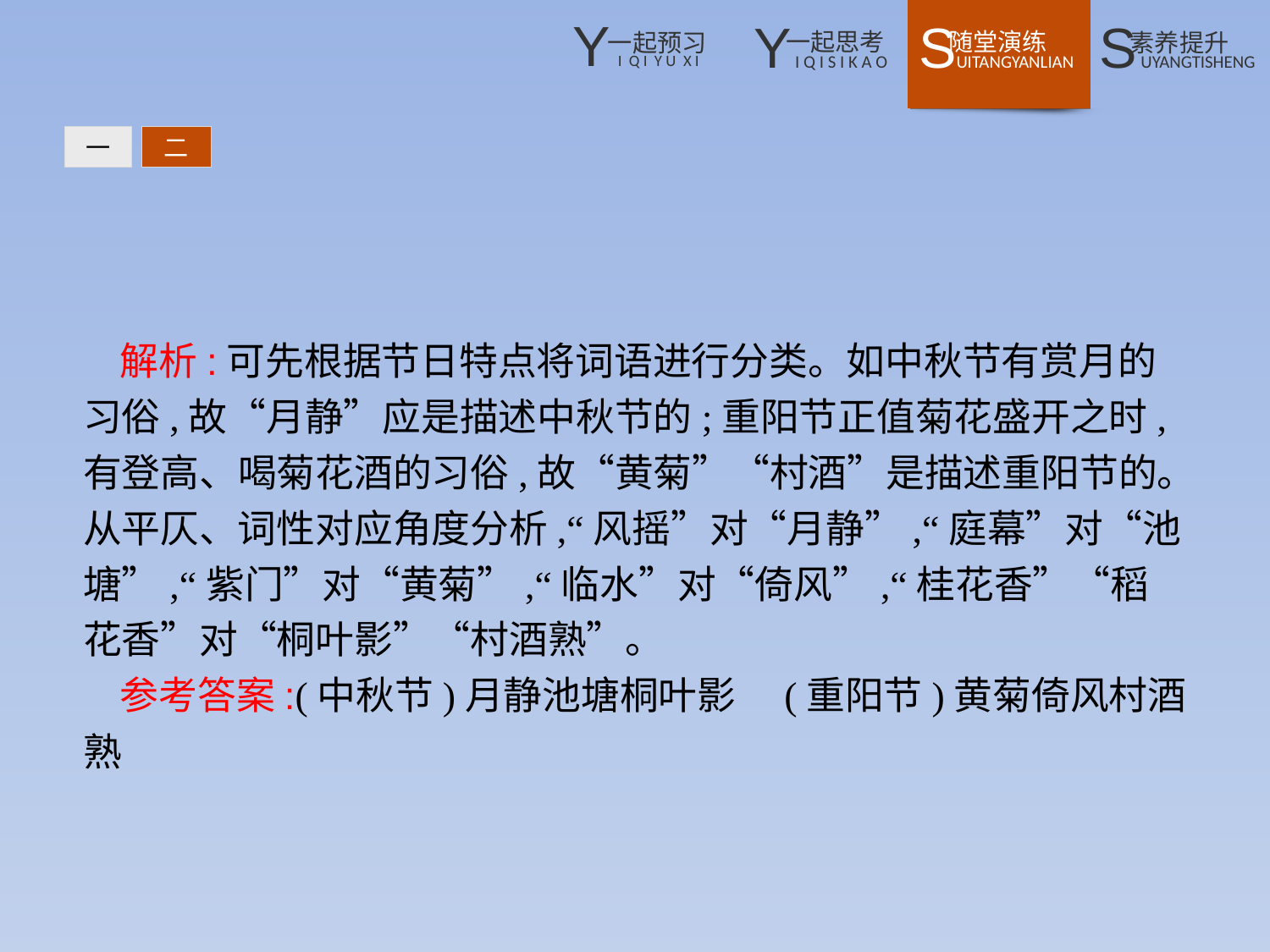

一
二
解析:可先根据节日特点将词语进行分类。如中秋节有赏月的习俗,故“月静”应是描述中秋节的;重阳节正值菊花盛开之时,有登高、喝菊花酒的习俗,故“黄菊”“村酒”是描述重阳节的。从平仄、词性对应角度分析,“风摇”对“月静”,“庭幕”对“池塘”,“紫门”对“黄菊”,“临水”对“倚风”,“桂花香”“稻花香”对“桐叶影”“村酒熟”。
参考答案:(中秋节)月静池塘桐叶影　(重阳节)黄菊倚风村酒熟